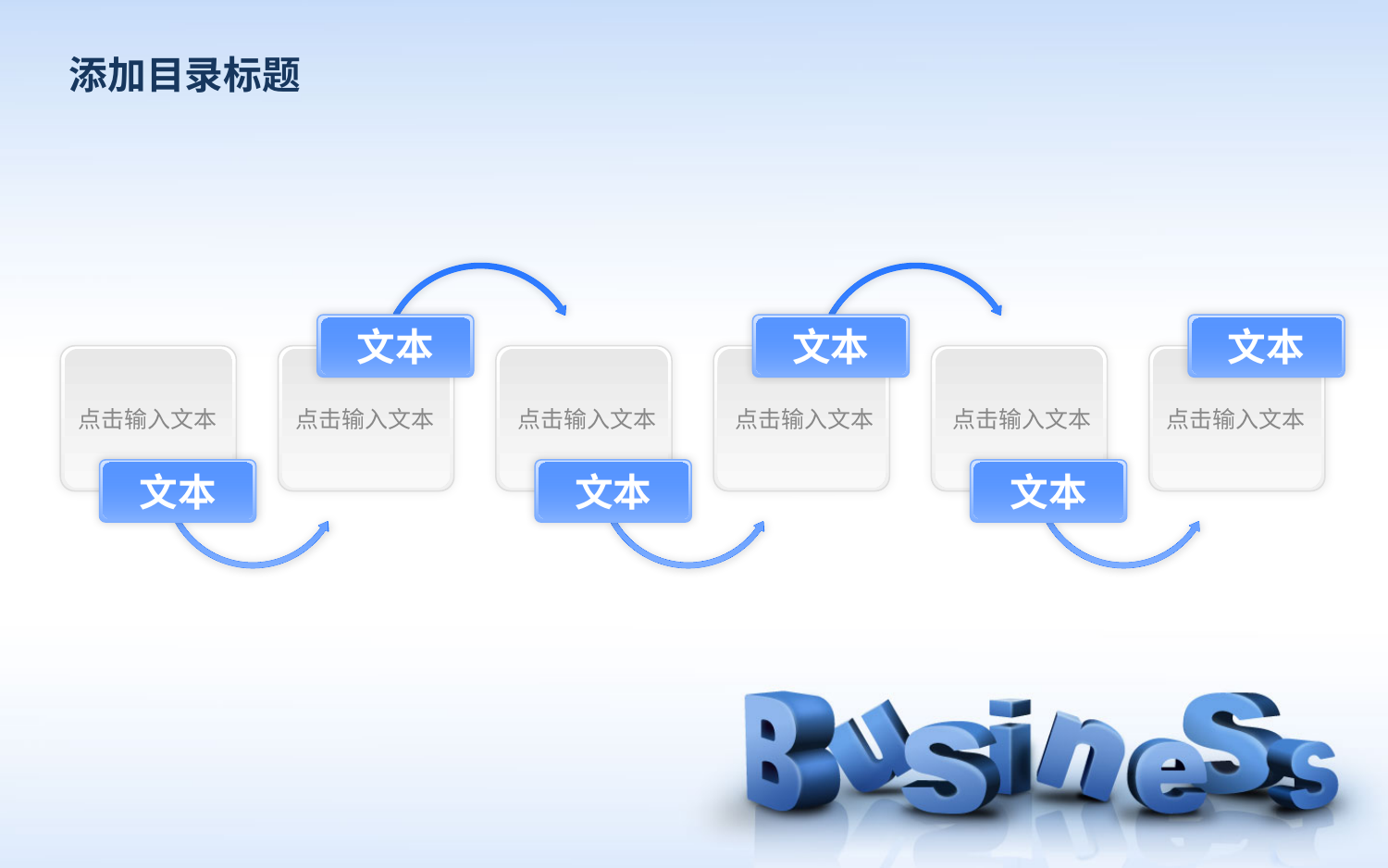

添加目录标题

文本

点击输入文本

文本

点击输入文本

文本

点击输入文本

点击输入文本

文本

点击输入文本

文本

点击输入文本

文本